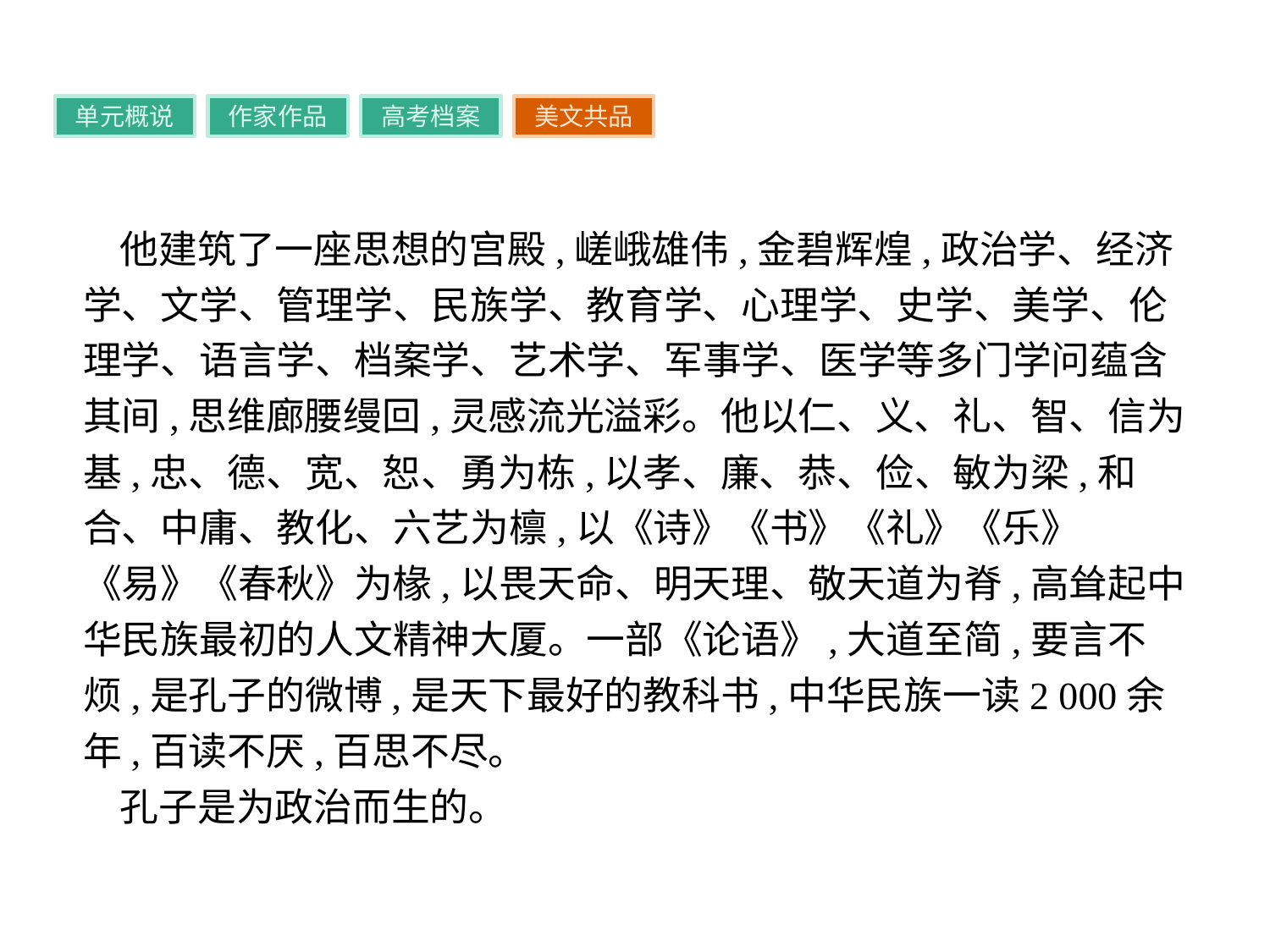

单元概说
作家作品
高考档案
美文共品
他建筑了一座思想的宫殿,嵯峨雄伟,金碧辉煌,政治学、经济学、文学、管理学、民族学、教育学、心理学、史学、美学、伦理学、语言学、档案学、艺术学、军事学、医学等多门学问蕴含其间,思维廊腰缦回,灵感流光溢彩。他以仁、义、礼、智、信为基,忠、德、宽、恕、勇为栋,以孝、廉、恭、俭、敏为梁,和合、中庸、教化、六艺为檩,以《诗》《书》《礼》《乐》《易》《春秋》为椽,以畏天命、明天理、敬天道为脊,高耸起中华民族最初的人文精神大厦。一部《论语》,大道至简,要言不烦,是孔子的微博,是天下最好的教科书,中华民族一读2 000余年,百读不厌,百思不尽。
孔子是为政治而生的。